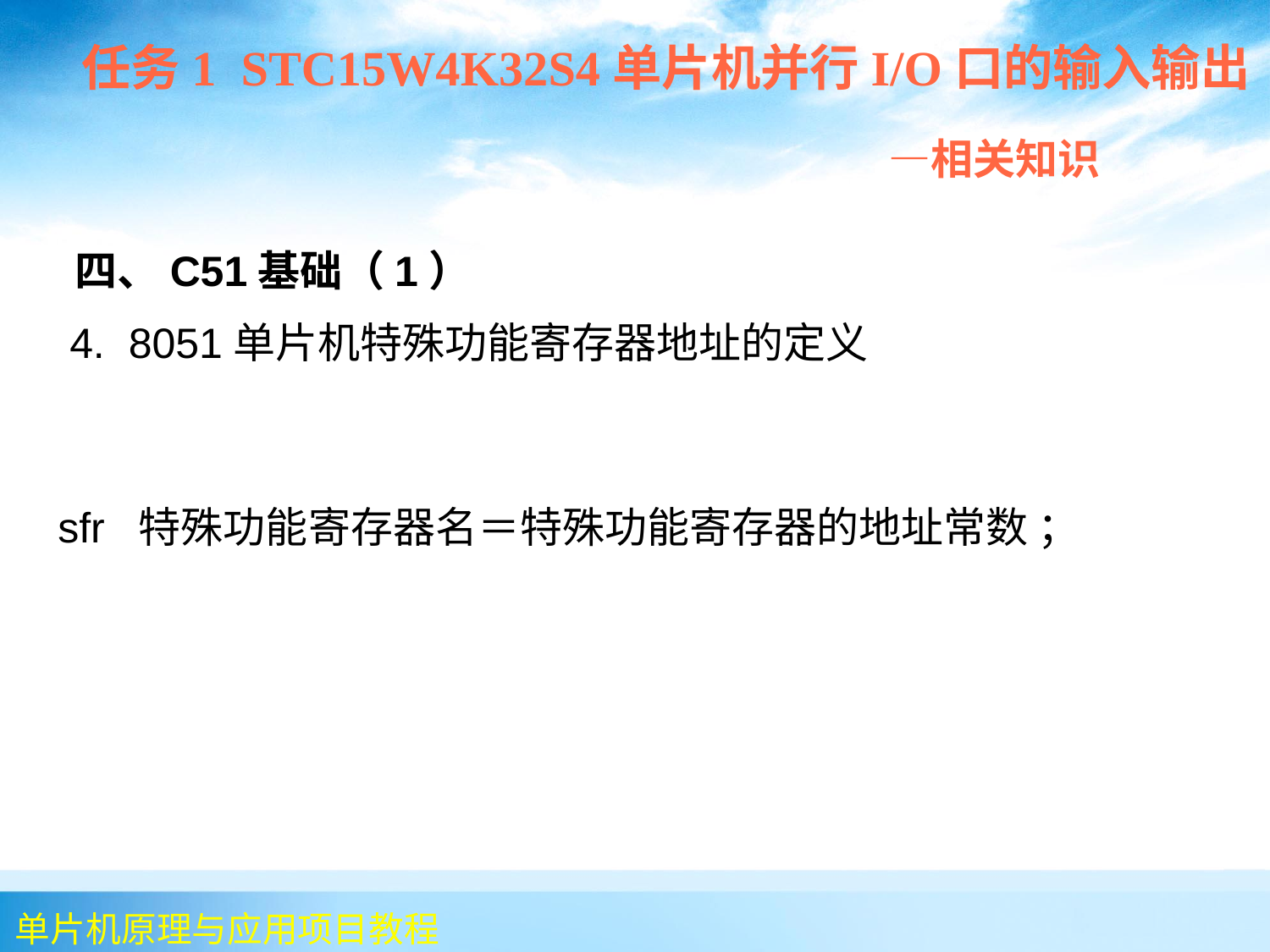

任务1  STC15W4K32S4单片机并行I/O口的输入输出
                                                                            —相关知识
  四、C51基础（1）
  4.  8051单片机特殊功能寄存器地址的定义

 sfr  特殊功能寄存器名＝特殊功能寄存器的地址常数 ；